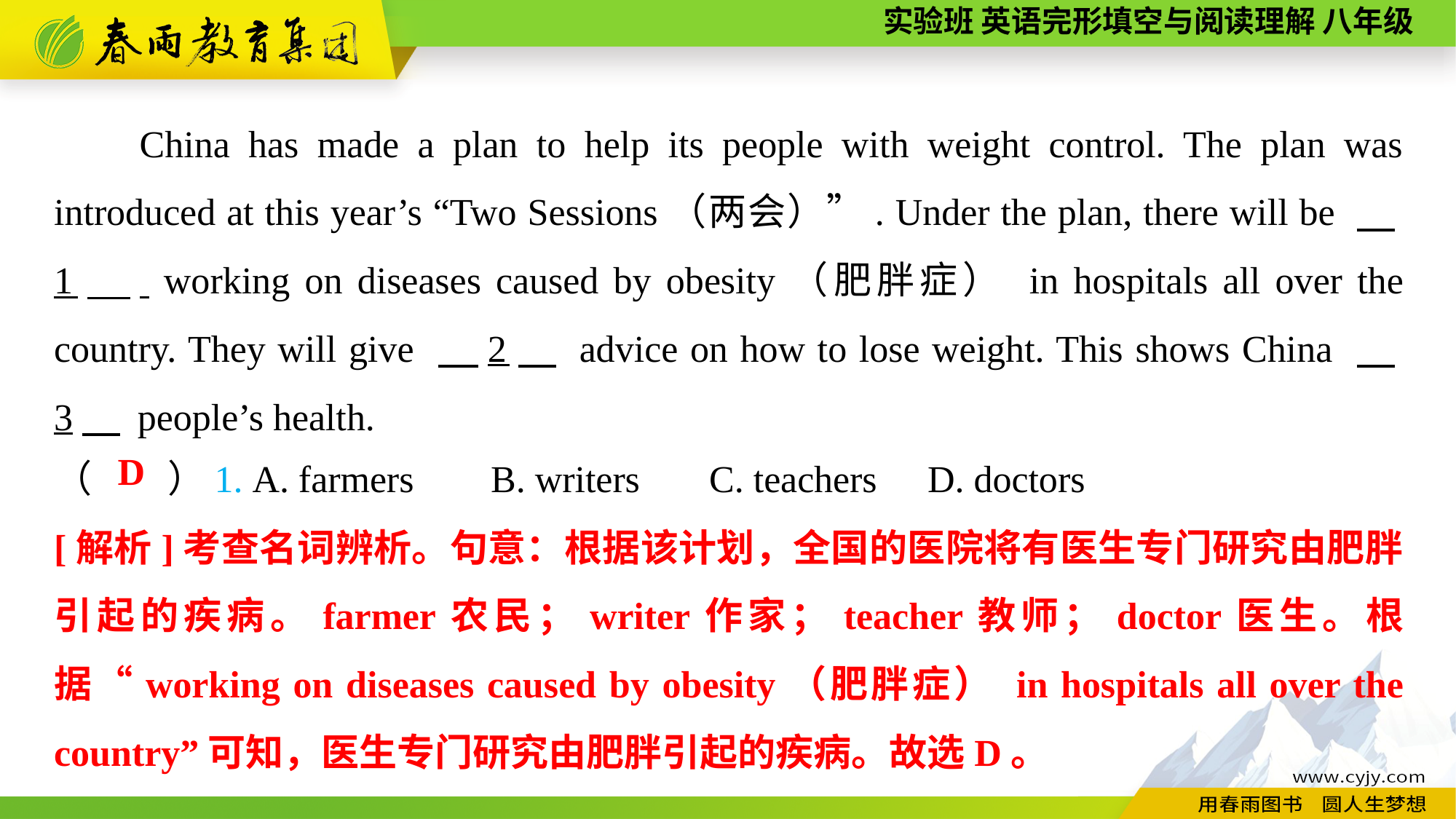

China has made a plan to help its people with weight control. The plan was introduced at this year’s “Two Sessions（两会）”. Under the plan, there will be 　1　. working on diseases caused by obesity（肥胖症） in hospitals all over the country. They will give 　2　 advice on how to lose weight. This shows China 　3　 people’s health.
（　　）1. A. farmers	B. writers	C. teachers	D. doctors
D
[解析]考查名词辨析。句意：根据该计划，全国的医院将有医生专门研究由肥胖引起的疾病。farmer农民；writer作家；teacher教师；doctor医生。根据“working on diseases caused by obesity（肥胖症） in hospitals all over the country”可知，医生专门研究由肥胖引起的疾病。故选D。